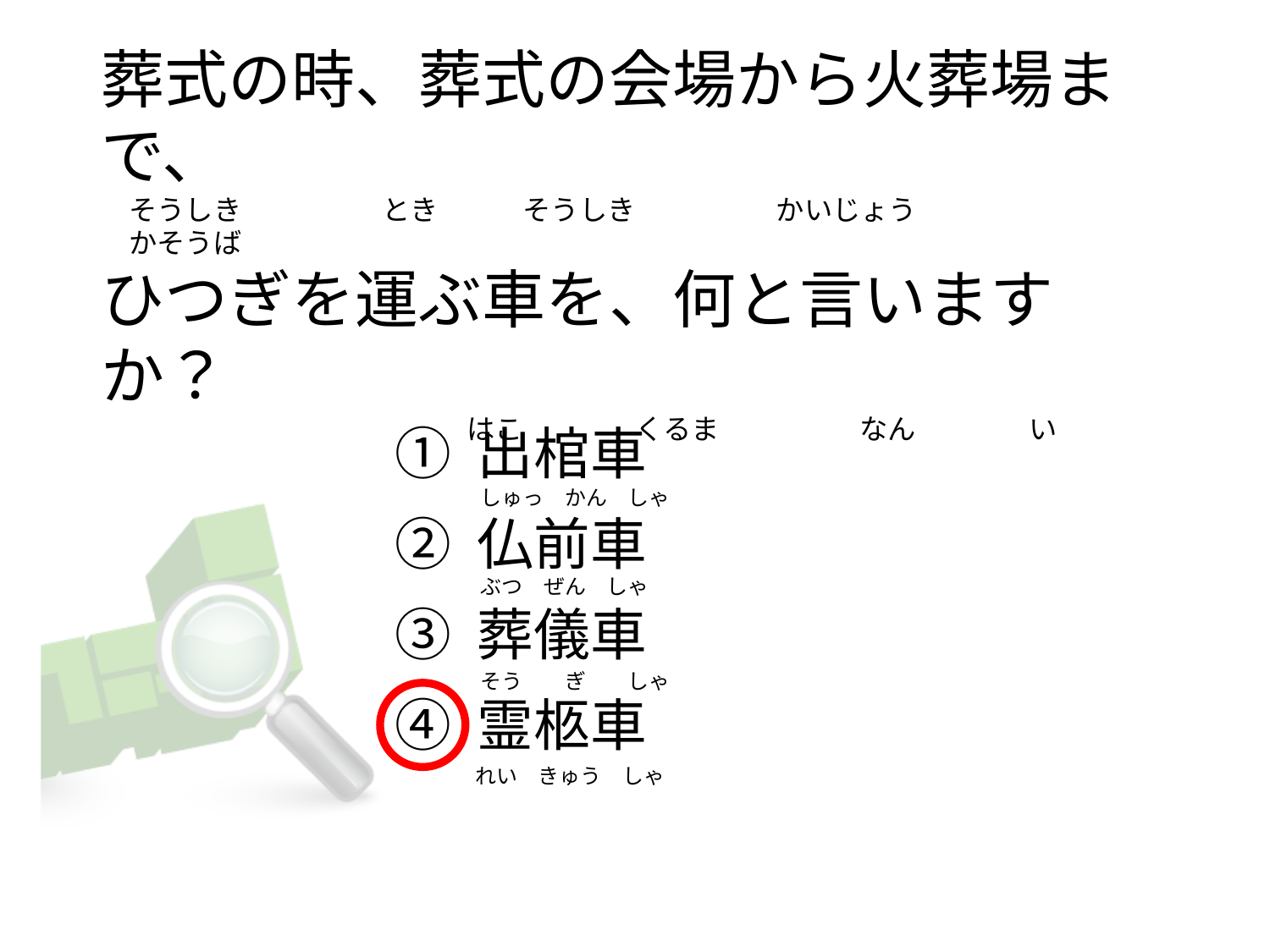

# 葬式の時、葬式の会場から火葬場まで、 　そうしき　　　　　とき　　　そうしき　　　　　かいじょう　　　　　　　　　かそうば ひつぎを運ぶ車を、何と言いますか？ 　　　　　　　　　　　　　はこ　　　　くるま　　　　　なん　　　　い
① 出棺車
② 仏前車
③ 葬儀車
④ 霊柩車
しゅっ　かん　しゃ
ぶつ　ぜん　しゃ
そう　　ぎ　　しゃ

れい　きゅう　しゃ